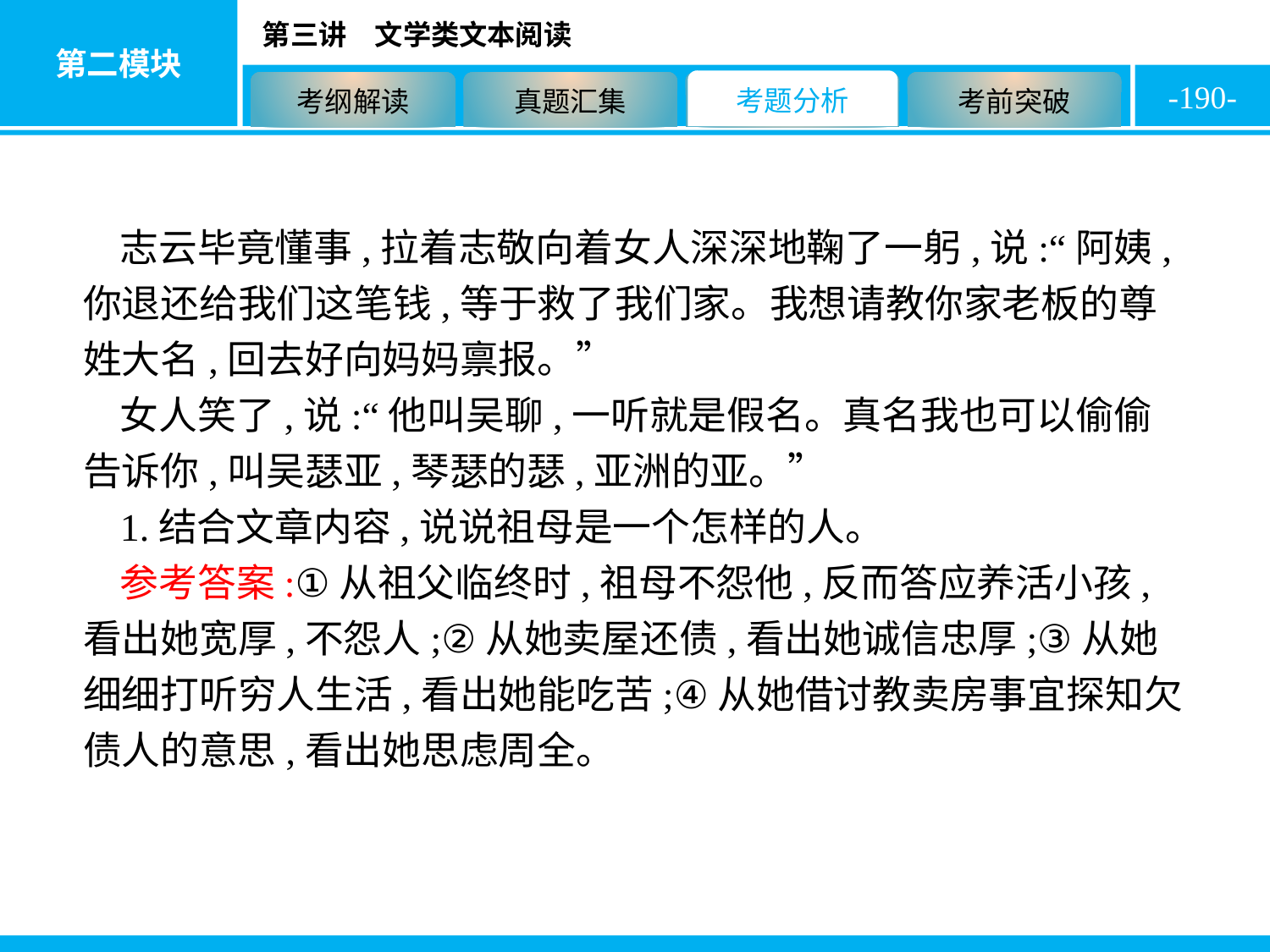

-190-
志云毕竟懂事,拉着志敬向着女人深深地鞠了一躬,说:“阿姨,你退还给我们这笔钱,等于救了我们家。我想请教你家老板的尊姓大名,回去好向妈妈禀报。”
女人笑了,说:“他叫吴聊,一听就是假名。真名我也可以偷偷告诉你,叫吴瑟亚,琴瑟的瑟,亚洲的亚。”
1.结合文章内容,说说祖母是一个怎样的人。
参考答案:①从祖父临终时,祖母不怨他,反而答应养活小孩,看出她宽厚,不怨人;②从她卖屋还债,看出她诚信忠厚;③从她细细打听穷人生活,看出她能吃苦;④从她借讨教卖房事宜探知欠债人的意思,看出她思虑周全。